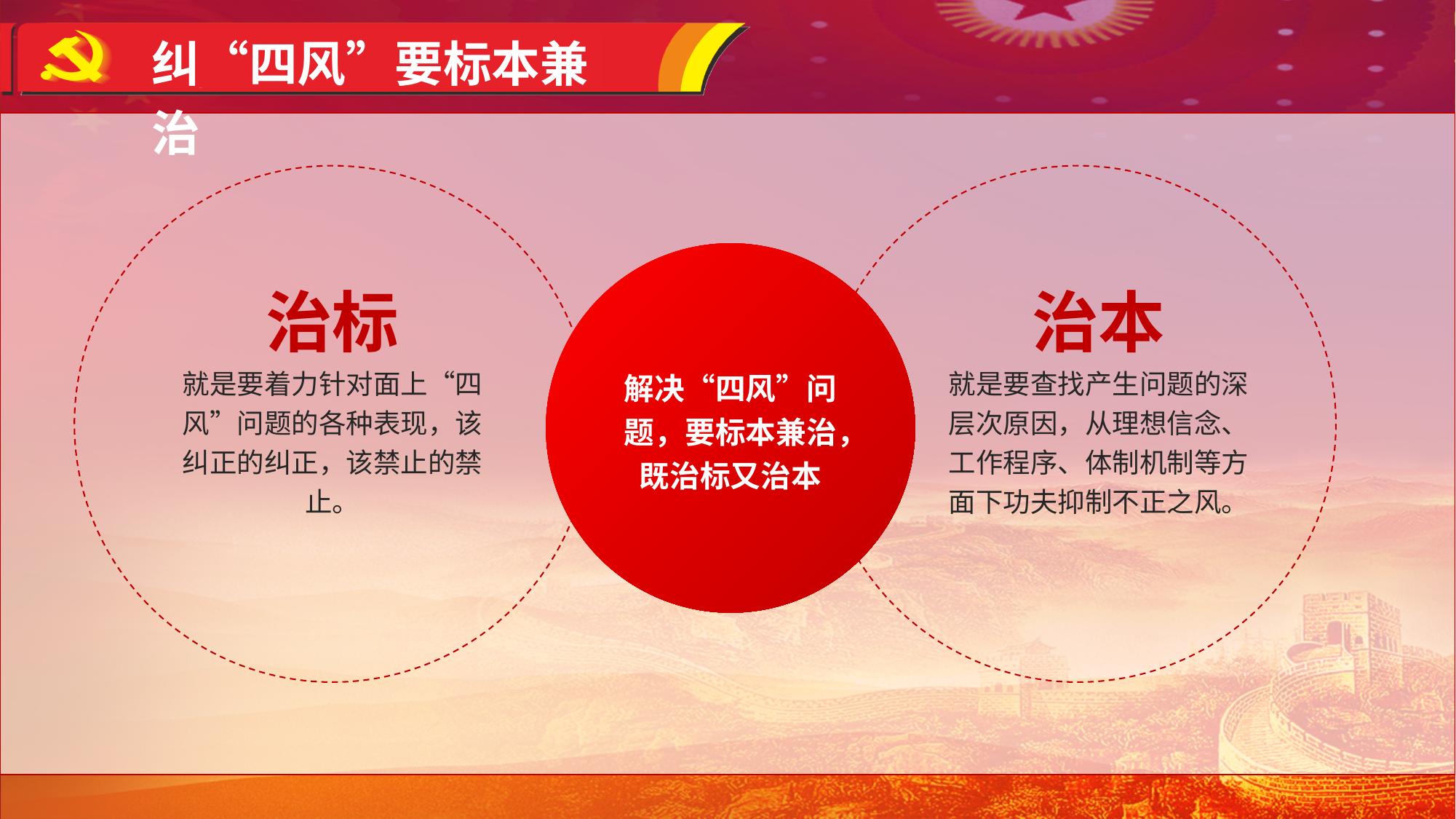

纠“四风”要标本兼治

解决“四风”问题，要标本兼治，既治标又治本
治标
就是要着力针对面上“四风”问题的各种表现，该纠正的纠正，该禁止的禁止。
治本
就是要查找产生问题的深层次原因，从理想信念、工作程序、体制机制等方面下功夫抑制不正之风。